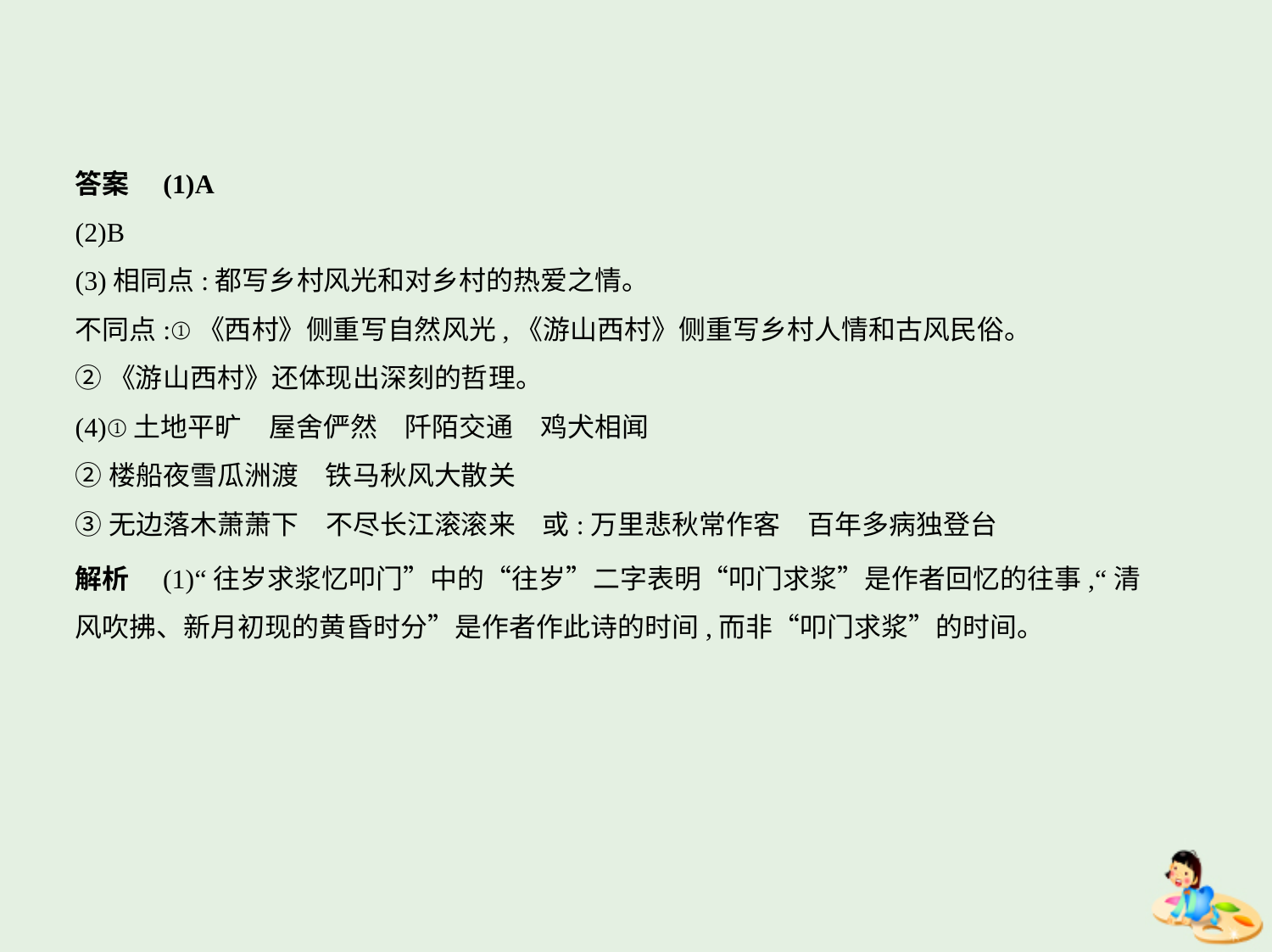

答案　(1)A
(2)B
(3)相同点:都写乡村风光和对乡村的热爱之情。
不同点:①《西村》侧重写自然风光,《游山西村》侧重写乡村人情和古风民俗。
②《游山西村》还体现出深刻的哲理。
(4)①土地平旷　屋舍俨然　阡陌交通　鸡犬相闻
②楼船夜雪瓜洲渡　铁马秋风大散关
③无边落木萧萧下　不尽长江滚滚来　或:万里悲秋常作客　百年多病独登台
解析　(1)“往岁求浆忆叩门”中的“往岁”二字表明“叩门求浆”是作者回忆的往事,“清
风吹拂、新月初现的黄昏时分”是作者作此诗的时间,而非“叩门求浆”的时间。